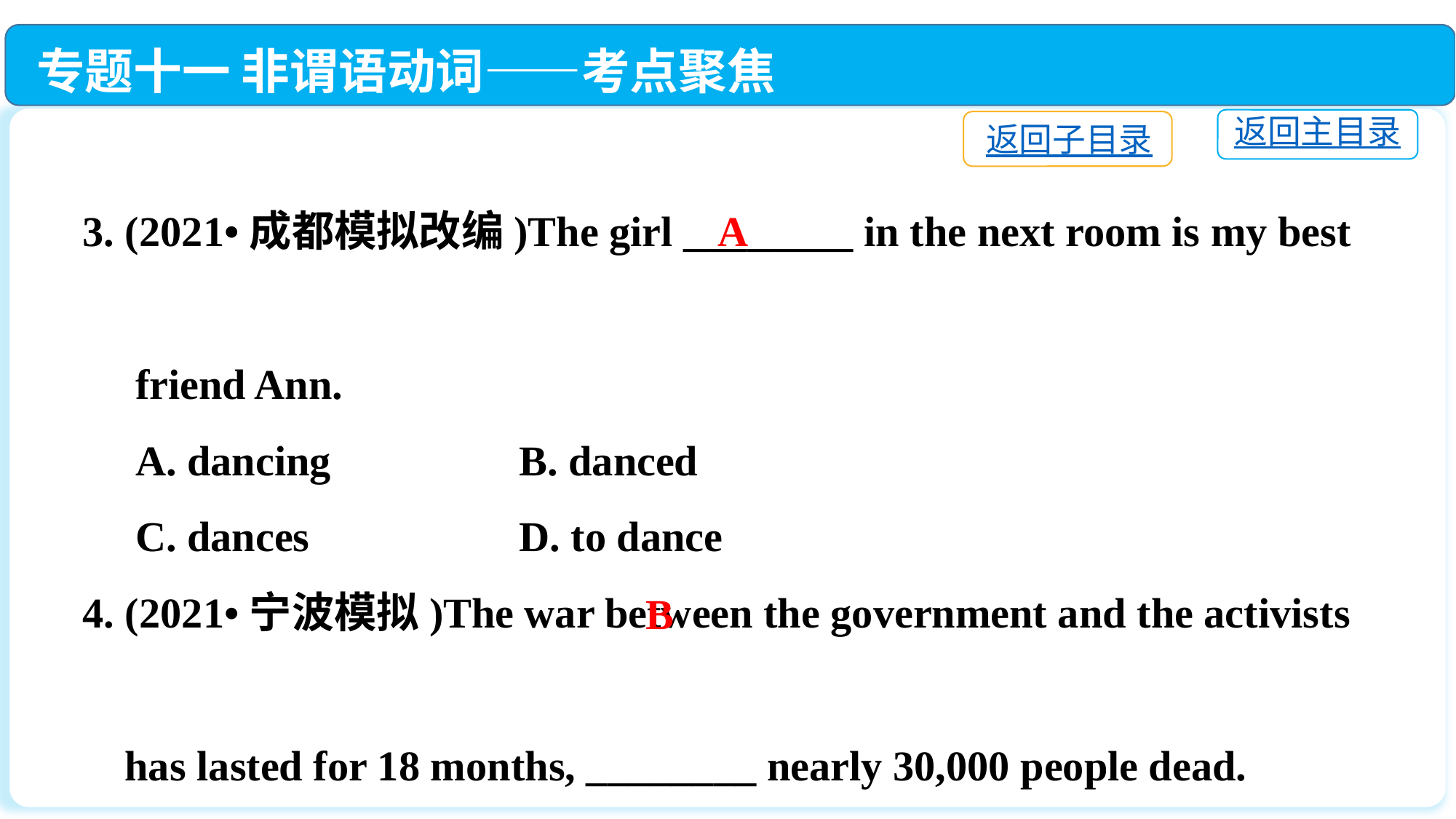

专题十一 非谓语动词——考点聚焦

返回主目录

返回子目录
3. (2021•成都模拟改编)The girl ________ in the next room is my best
     friend Ann.
     A. dancing　　	B. danced
     C. dances　	       	D. to dance
4. (2021•宁波模拟)The war between the government and the activists
    has lasted for 18 months, ________ nearly 30,000 people dead.
    A. to leave		B. leaving
    C. left	 	 	D. having left
A
B